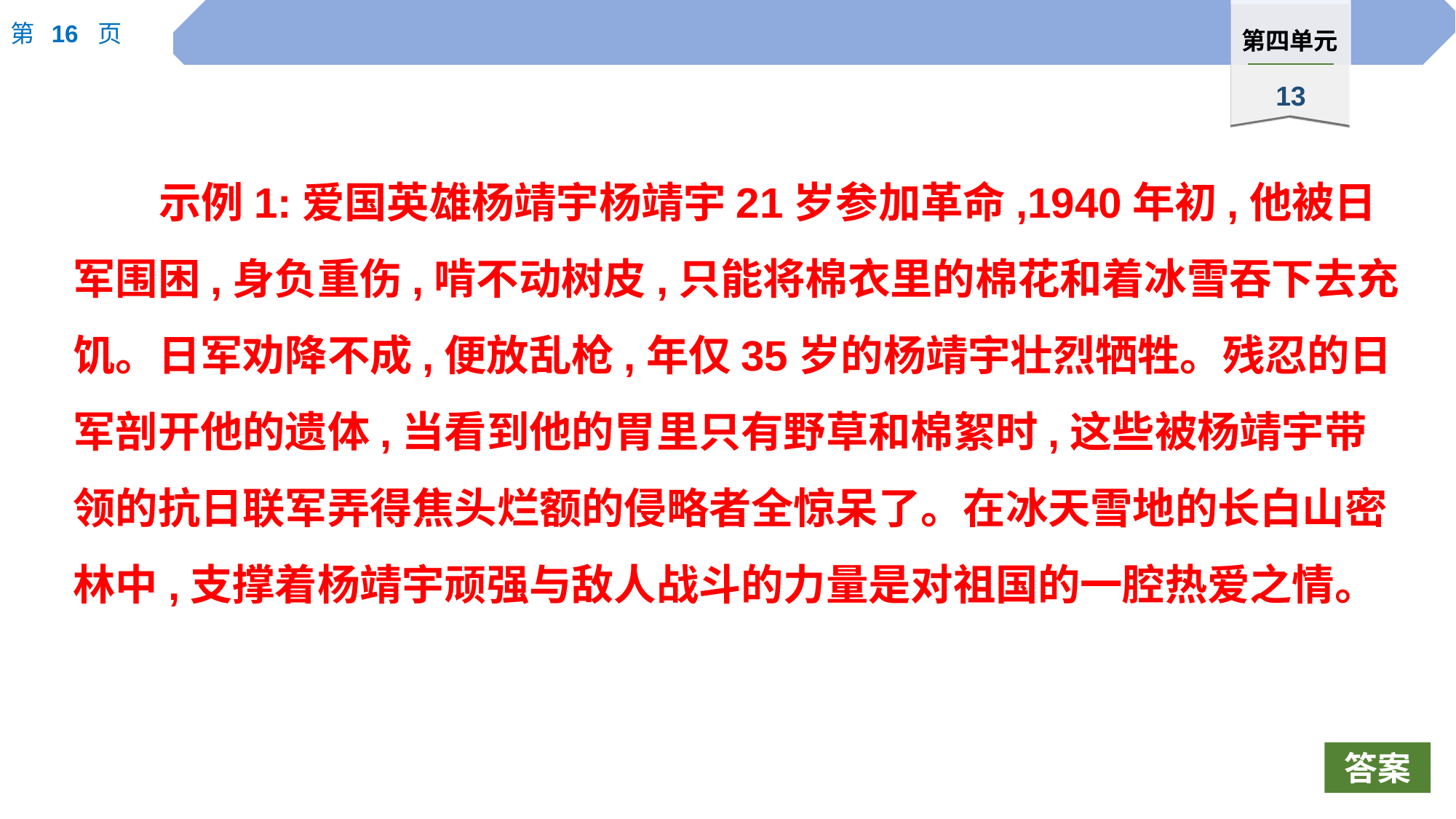

示例1:爱国英雄杨靖宇杨靖宇21岁参加革命,1940年初,他被日军围困,身负重伤,啃不动树皮,只能将棉衣里的棉花和着冰雪吞下去充饥。日军劝降不成,便放乱枪,年仅35岁的杨靖宇壮烈牺牲。残忍的日军剖开他的遗体,当看到他的胃里只有野草和棉絮时,这些被杨靖宇带领的抗日联军弄得焦头烂额的侵略者全惊呆了。在冰天雪地的长白山密林中,支撑着杨靖宇顽强与敌人战斗的力量是对祖国的一腔热爱之情。
答案